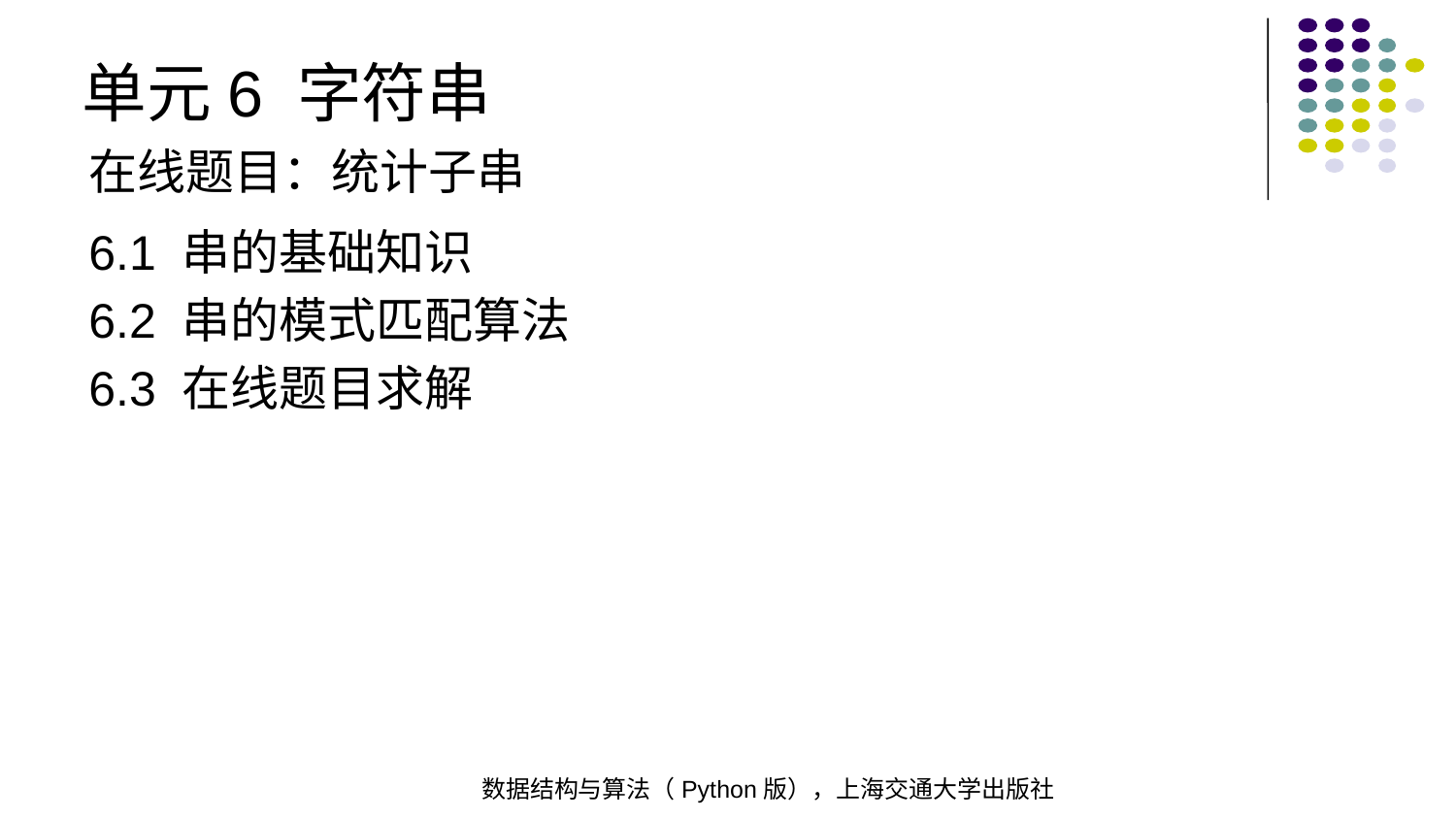

单元6 字符串
在线题目：统计子串
6.1 串的基础知识
6.2 串的模式匹配算法
6.3 在线题目求解